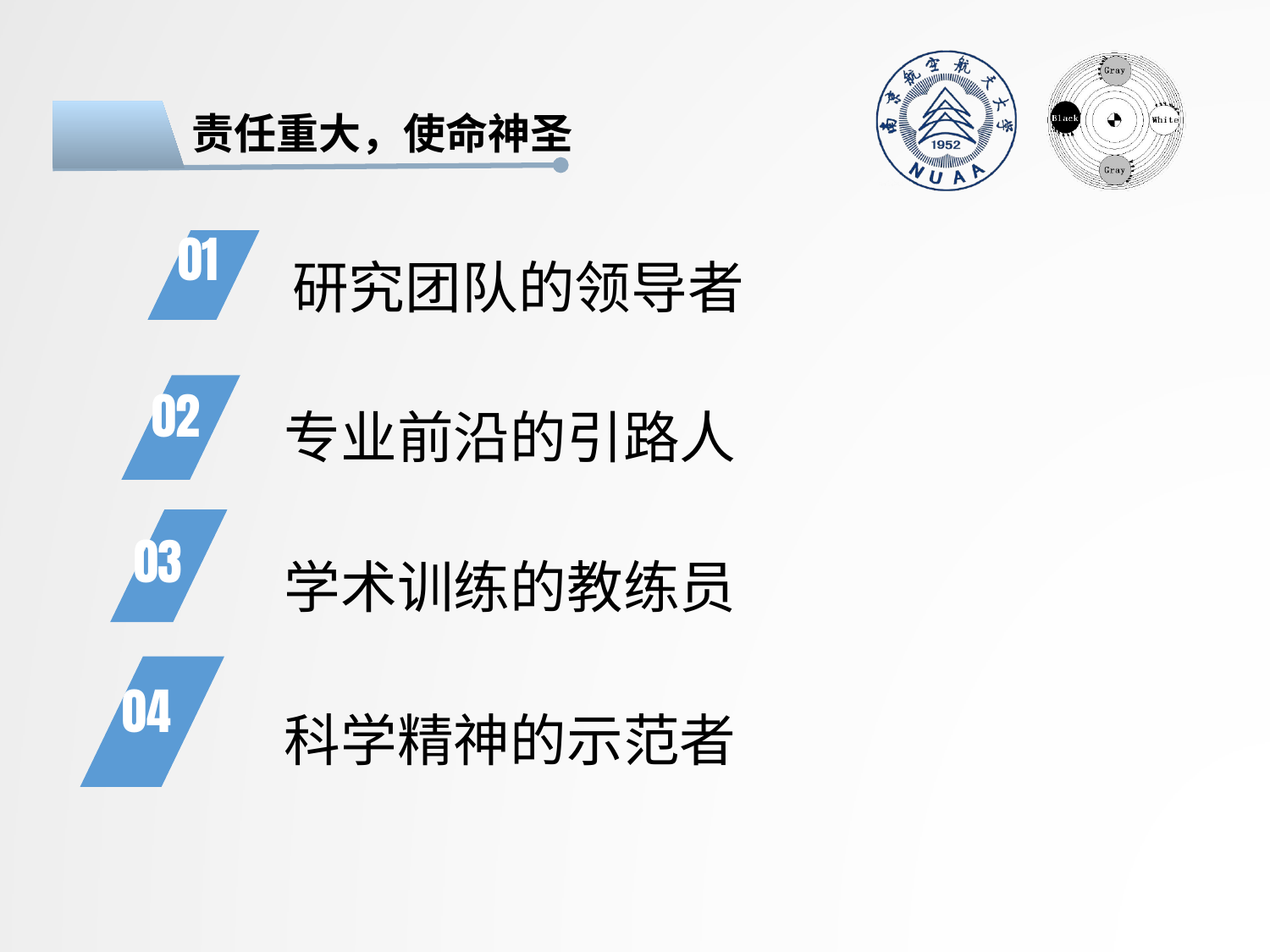

责任重大，使命神圣
研究团队的领导者
01

专业前沿的引路人

02

03
学术训练的教练员

04
科学精神的示范者